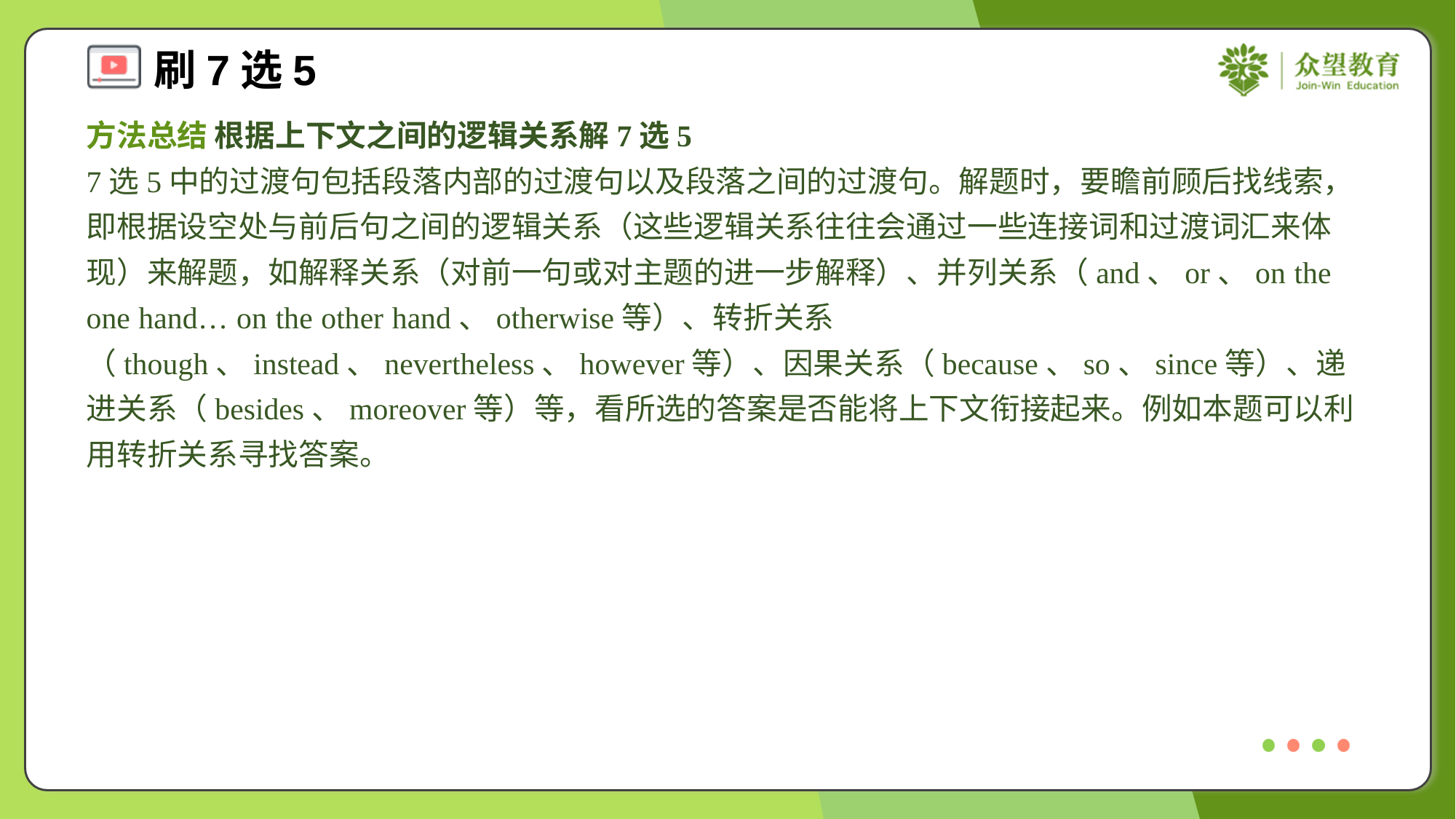

方法总结 根据上下文之间的逻辑关系解7选5
7选5中的过渡句包括段落内部的过渡句以及段落之间的过渡句。解题时，要瞻前顾后找线索，即根据设空处与前后句之间的逻辑关系（这些逻辑关系往往会通过一些连接词和过渡词汇来体现）来解题，如解释关系（对前一句或对主题的进一步解释）、并列关系（and、or、on the one hand… on the other hand、otherwise等）、转折关系（though、instead、nevertheless、however等）、因果关系（because、so、since等）、递进关系（besides、moreover等）等，看所选的答案是否能将上下文衔接起来。例如本题可以利用转折关系寻找答案。